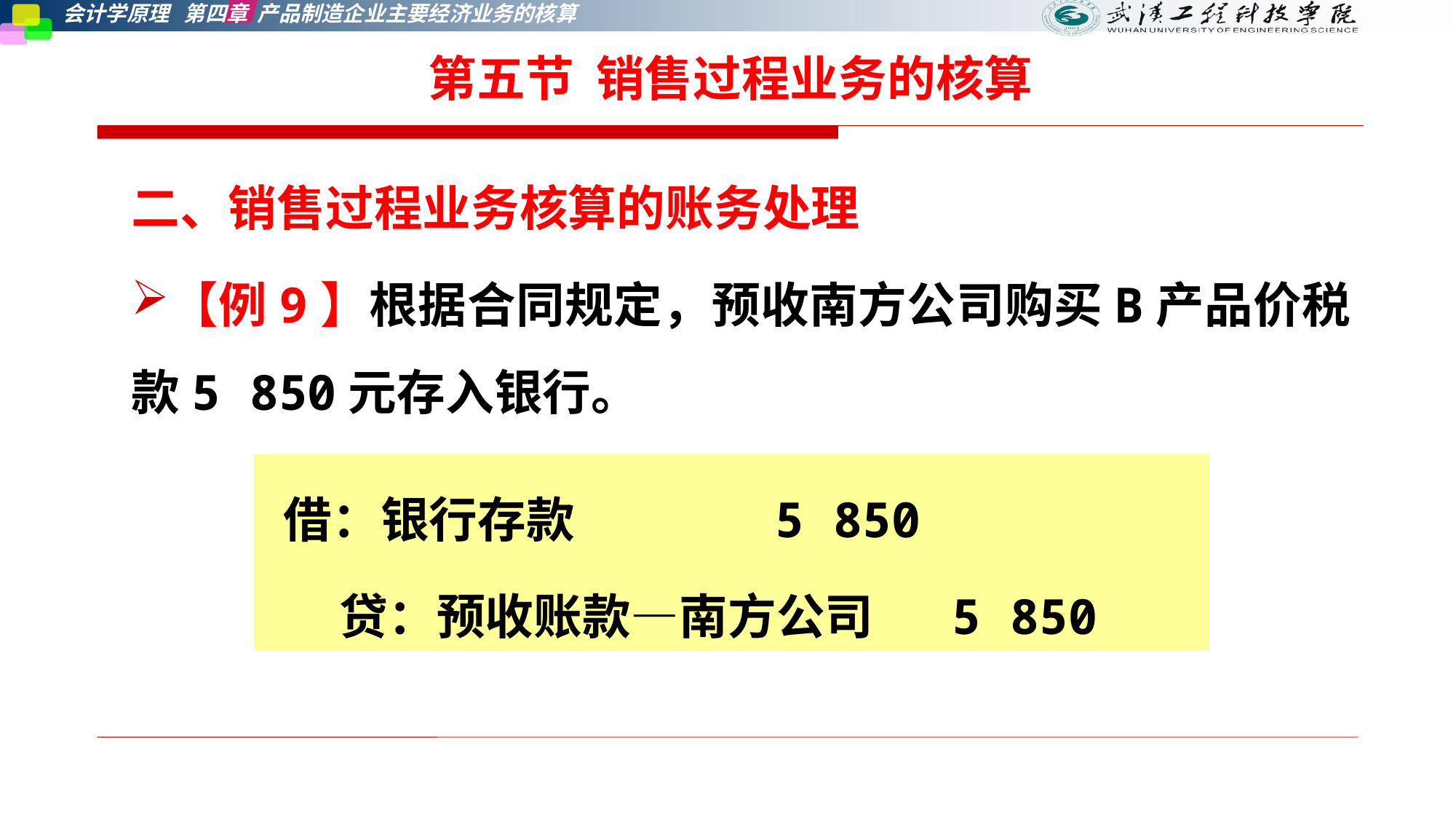

第五节  销售过程业务的核算
二、销售过程业务核算的账务处理
【例9】根据合同规定，预收南方公司购买B产品价税款5 850元存入银行。
借：银行存款                 5 850
    贷：预收账款—南方公司      5 850